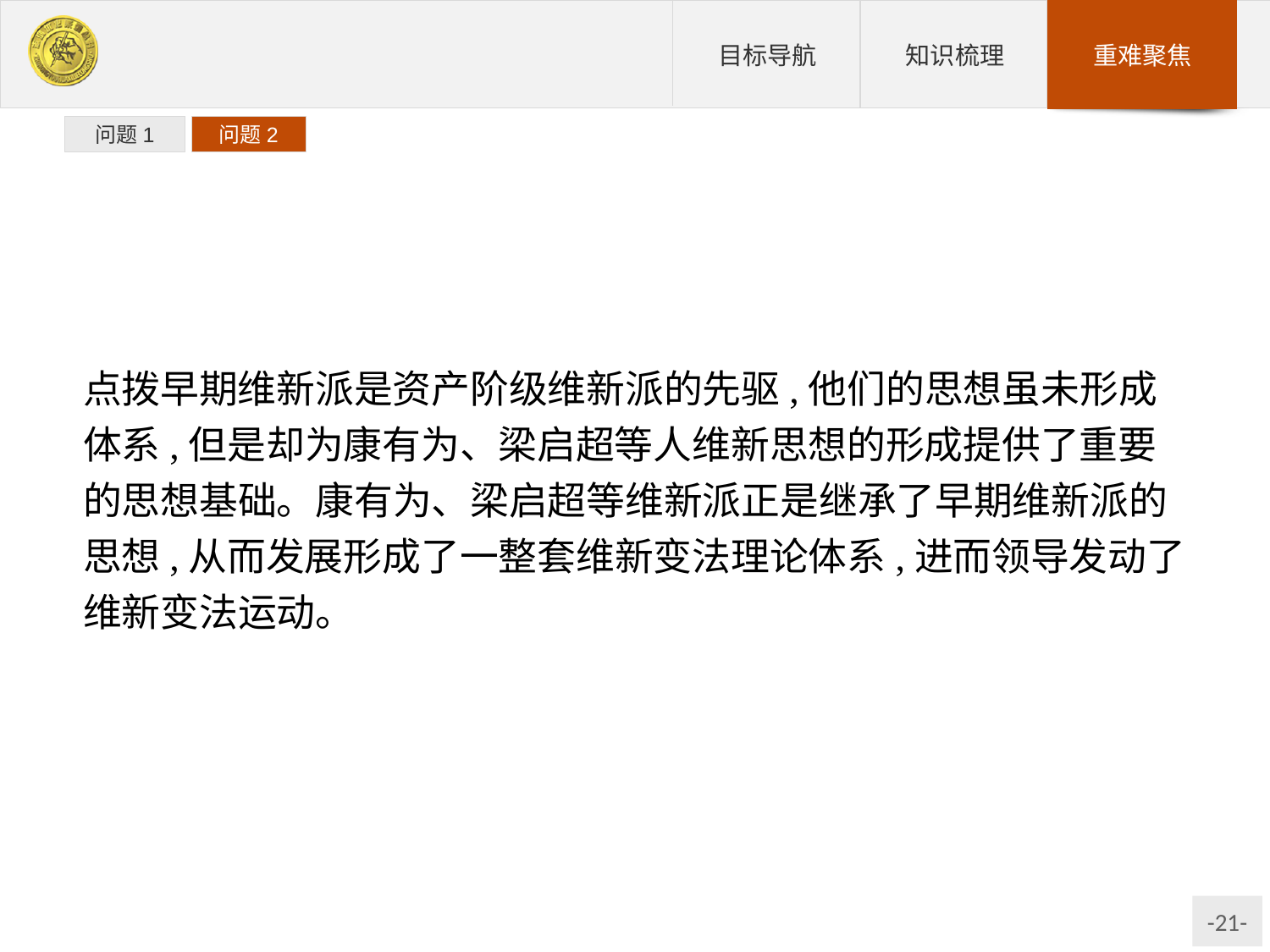

问题1
问题2
点拨早期维新派是资产阶级维新派的先驱,他们的思想虽未形成体系,但是却为康有为、梁启超等人维新思想的形成提供了重要的思想基础。康有为、梁启超等维新派正是继承了早期维新派的思想,从而发展形成了一整套维新变法理论体系,进而领导发动了维新变法运动。